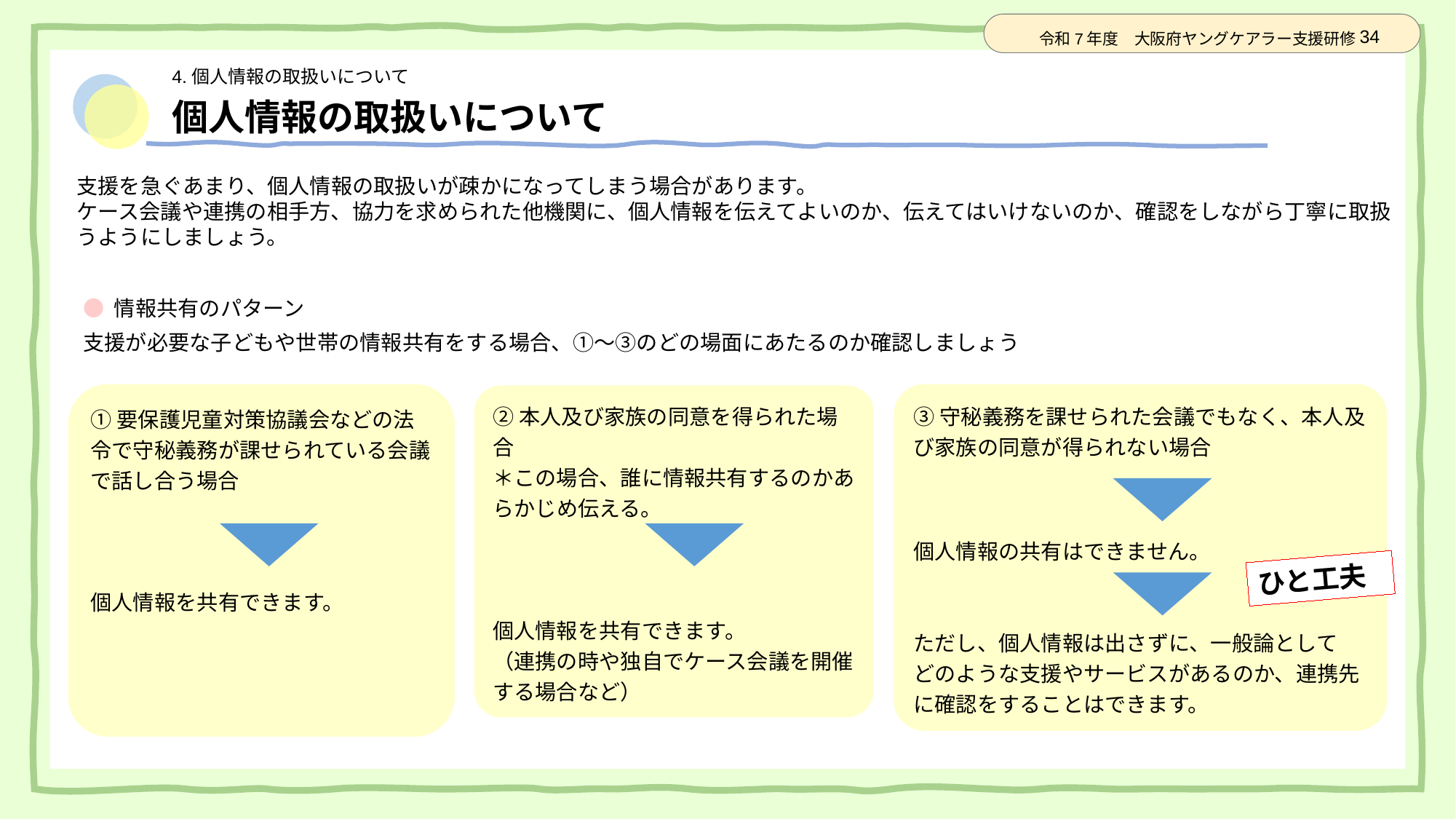

# 個人情報の取扱いについて
支援を急ぐあまり、個人情報の取扱いが疎かになってしまう場合があります。
ケース会議や連携の相手方、協力を求められた他機関に、個人情報を伝えてよいのか、伝えてはいけないのか、確認をしながら丁寧に取扱うようにしましょう。
● 情報共有のパターン
支援が必要な子どもや世帯の情報共有をする場合、①～③のどの場面にあたるのか確認しましょう
①要保護児童対策協議会などの法令で守秘義務が課せられている会議で話し合う場合

個人情報を共有できます。
③守秘義務を課せられた会議でもなく、本人及び家族の同意が得られない場合

個人情報の共有はできません。

ただし、個人情報は出さずに、一般論として
どのような支援やサービスがあるのか、連携先に確認をすることはできます。
②本人及び家族の同意を得られた場合
＊この場合、誰に情報共有するのかあらかじめ伝える。

個人情報を共有できます。
（連携の時や独自でケース会議を開催する場合など）

ひと工夫